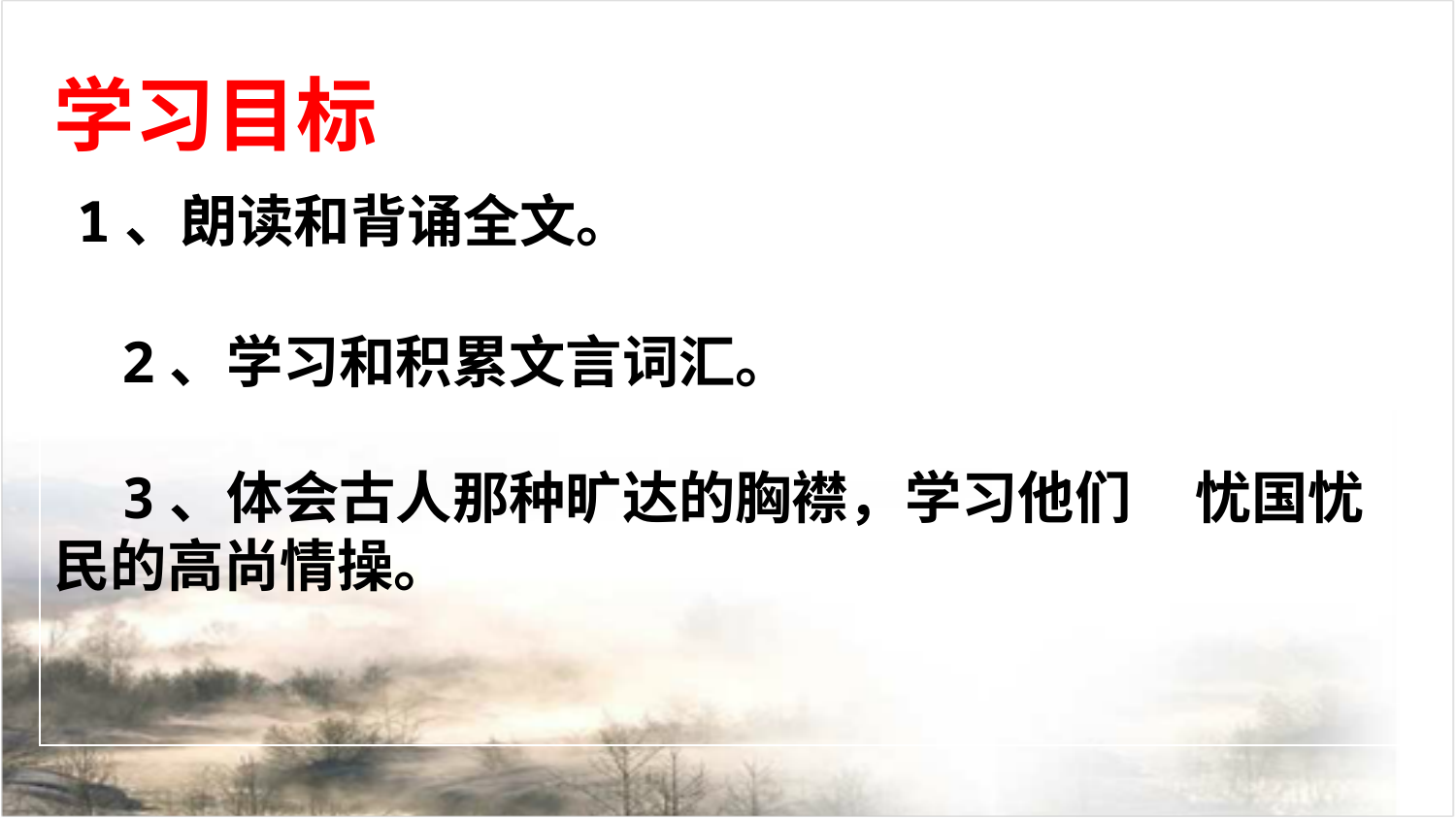

学习目标
 1、朗读和背诵全文。

  2、学习和积累文言词汇。

  3、体会古人那种旷达的胸襟，学习他们     忧国忧民的高尚情操。